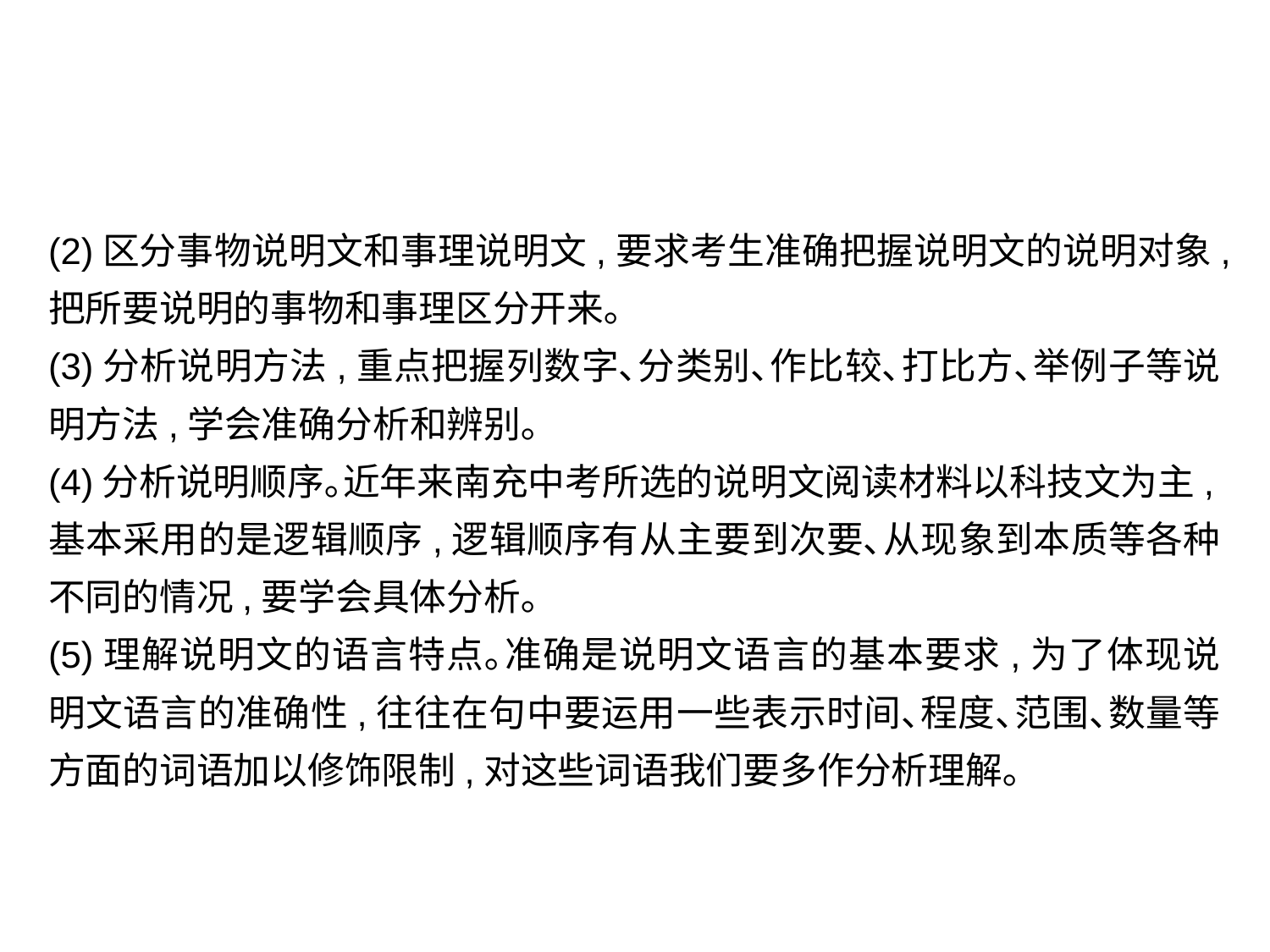

(2)区分事物说明文和事理说明文,要求考生准确把握说明文的说明对象,把所要说明的事物和事理区分开来｡
(3)分析说明方法,重点把握列数字､分类别､作比较､打比方､举例子等说明方法,学会准确分析和辨别｡
(4)分析说明顺序｡近年来南充中考所选的说明文阅读材料以科技文为主,基本采用的是逻辑顺序,逻辑顺序有从主要到次要､从现象到本质等各种不同的情况,要学会具体分析｡
(5)理解说明文的语言特点｡准确是说明文语言的基本要求,为了体现说明文语言的准确性,往往在句中要运用一些表示时间､程度､范围､数量等方面的词语加以修饰限制,对这些词语我们要多作分析理解｡